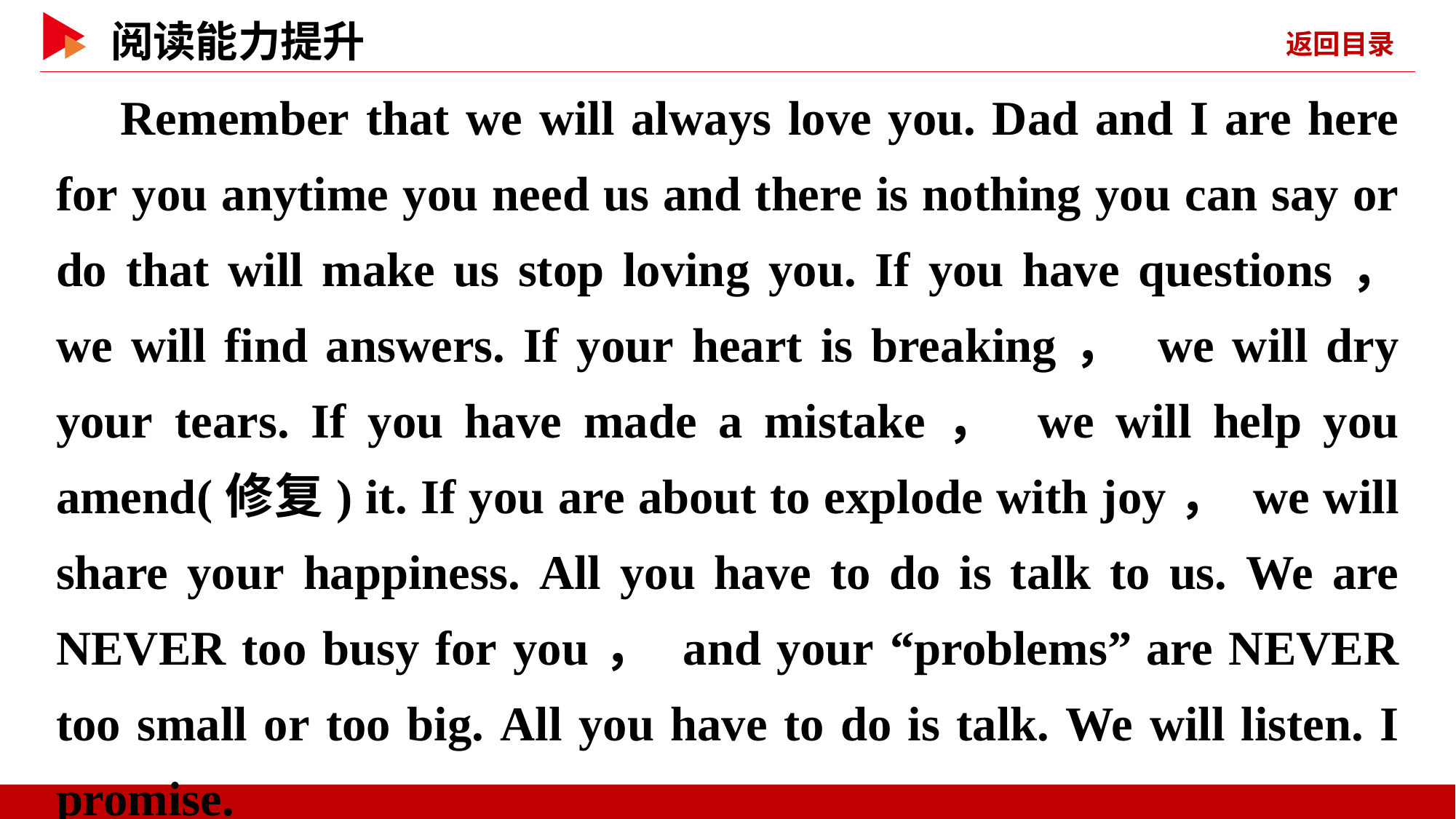

Remember that we will always love you. Dad and I are here for you anytime you need us and there is nothing you can say or do that will make us stop loving you. If you have questions， we will find answers. If your heart is breaking， we will dry your tears. If you have made a mistake， we will help you amend(修复) it. If you are about to explode with joy， we will share your happiness. All you have to do is talk to us. We are NEVER too busy for you， and your “problems” are NEVER too small or too big. All you have to do is talk. We will listen. I promise.